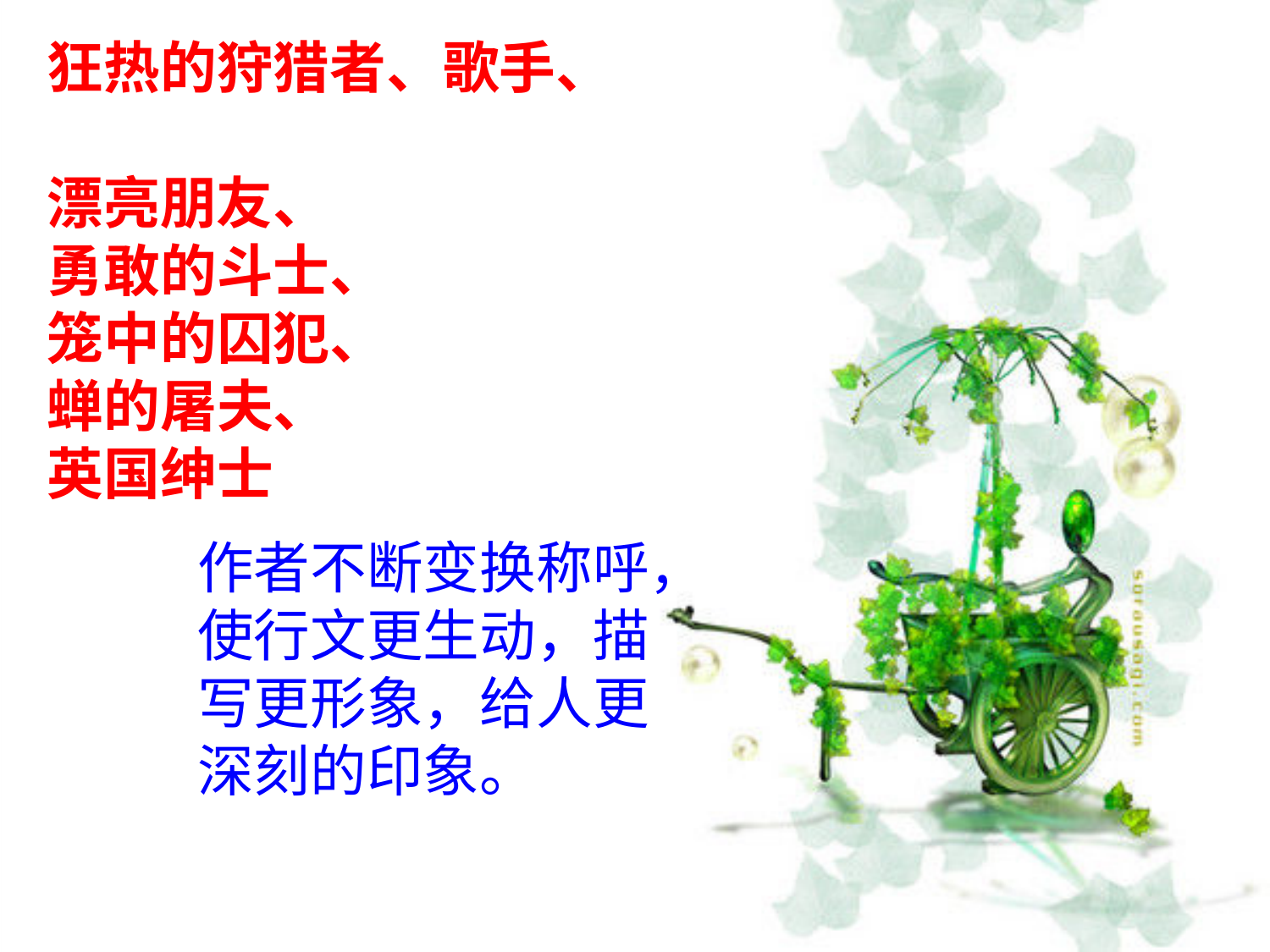

狂热的狩猎者、歌手、
漂亮朋友、
勇敢的斗士、
笼中的囚犯、
蝉的屠夫、
英国绅士

作者不断变换称呼，使行文更生动，描写更形象，给人更深刻的印象。